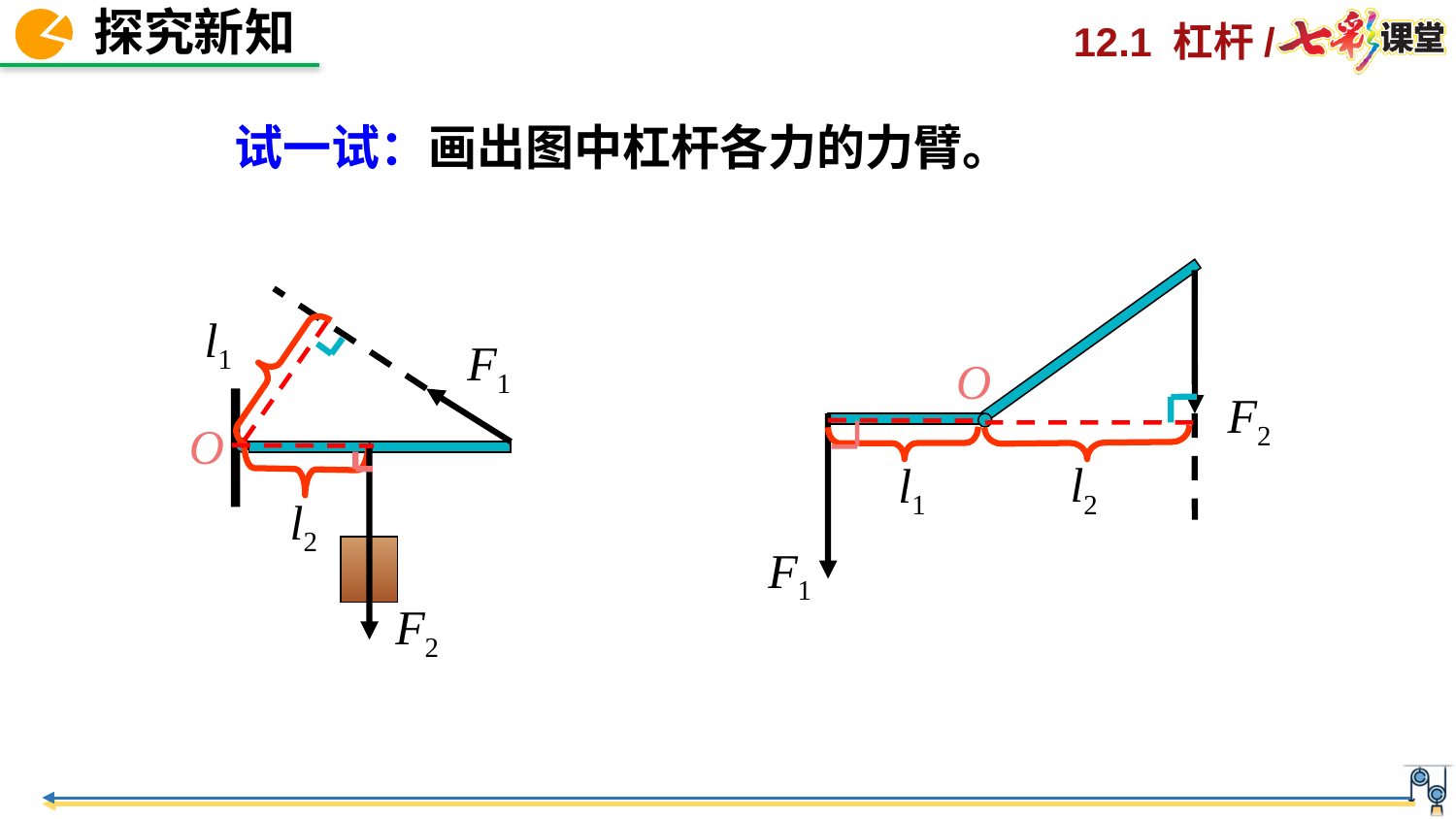

试一试：画出图中杠杆各力的力臂。

l1

F1

O

F2

O

l2
l1

l2
F1

F2